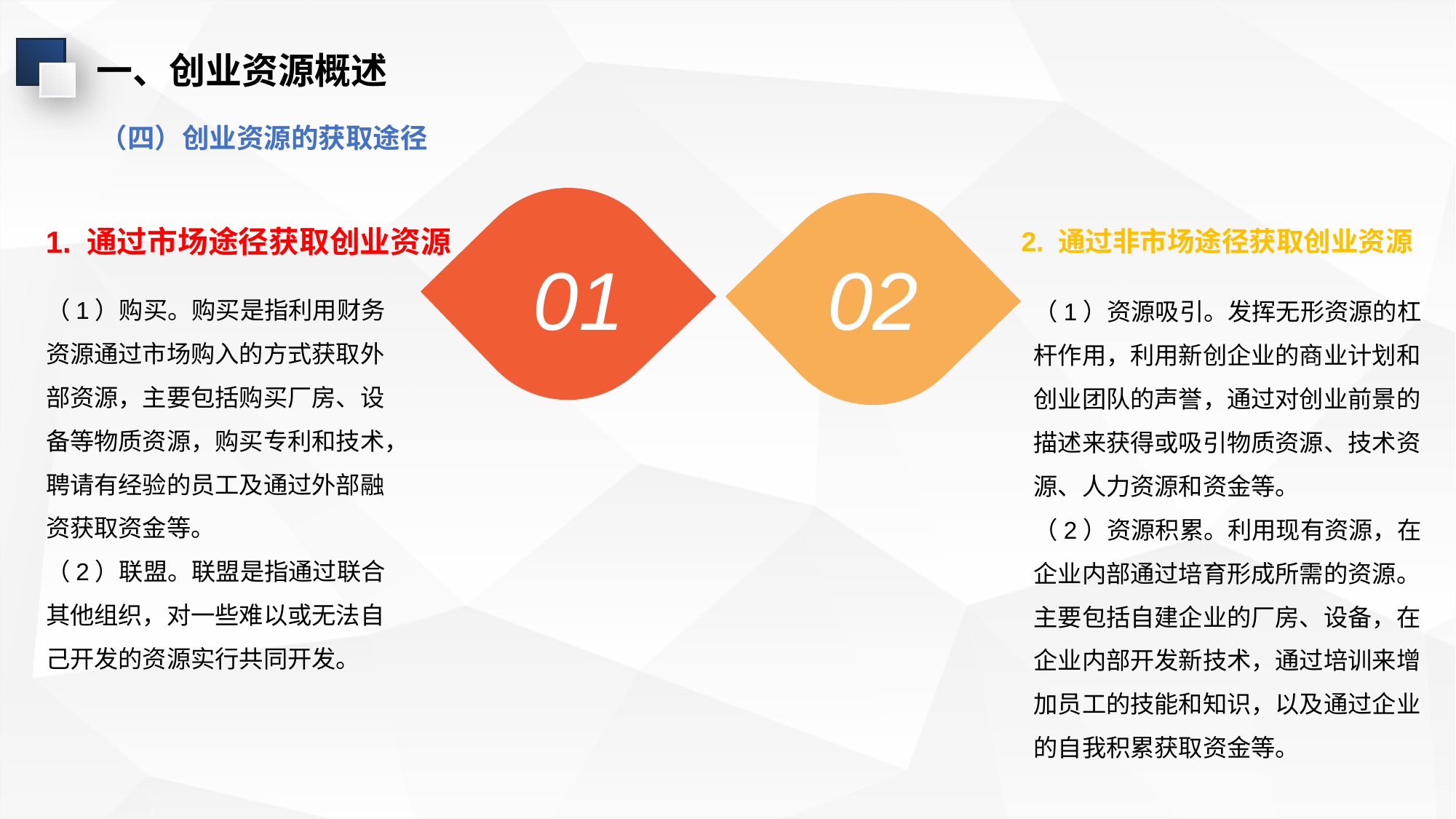

一、创业资源概述
（四）创业资源的获取途径

2. 通过非市场途径获取创业资源
1. 通过市场途径获取创业资源
01
02
（1）购买。购买是指利用财务资源通过市场购入的方式获取外部资源，主要包括购买厂房、设备等物质资源，购买专利和技术，聘请有经验的员工及通过外部融资获取资金等。
（2）联盟。联盟是指通过联合其他组织，对一些难以或无法自己开发的资源实行共同开发。
（1）资源吸引。发挥无形资源的杠杆作用，利用新创企业的商业计划和创业团队的声誉，通过对创业前景的描述来获得或吸引物质资源、技术资源、人力资源和资金等。
（2）资源积累。利用现有资源，在企业内部通过培育形成所需的资源。主要包括自建企业的厂房、设备，在企业内部开发新技术，通过培训来增加员工的技能和知识，以及通过企业的自我积累获取资金等。